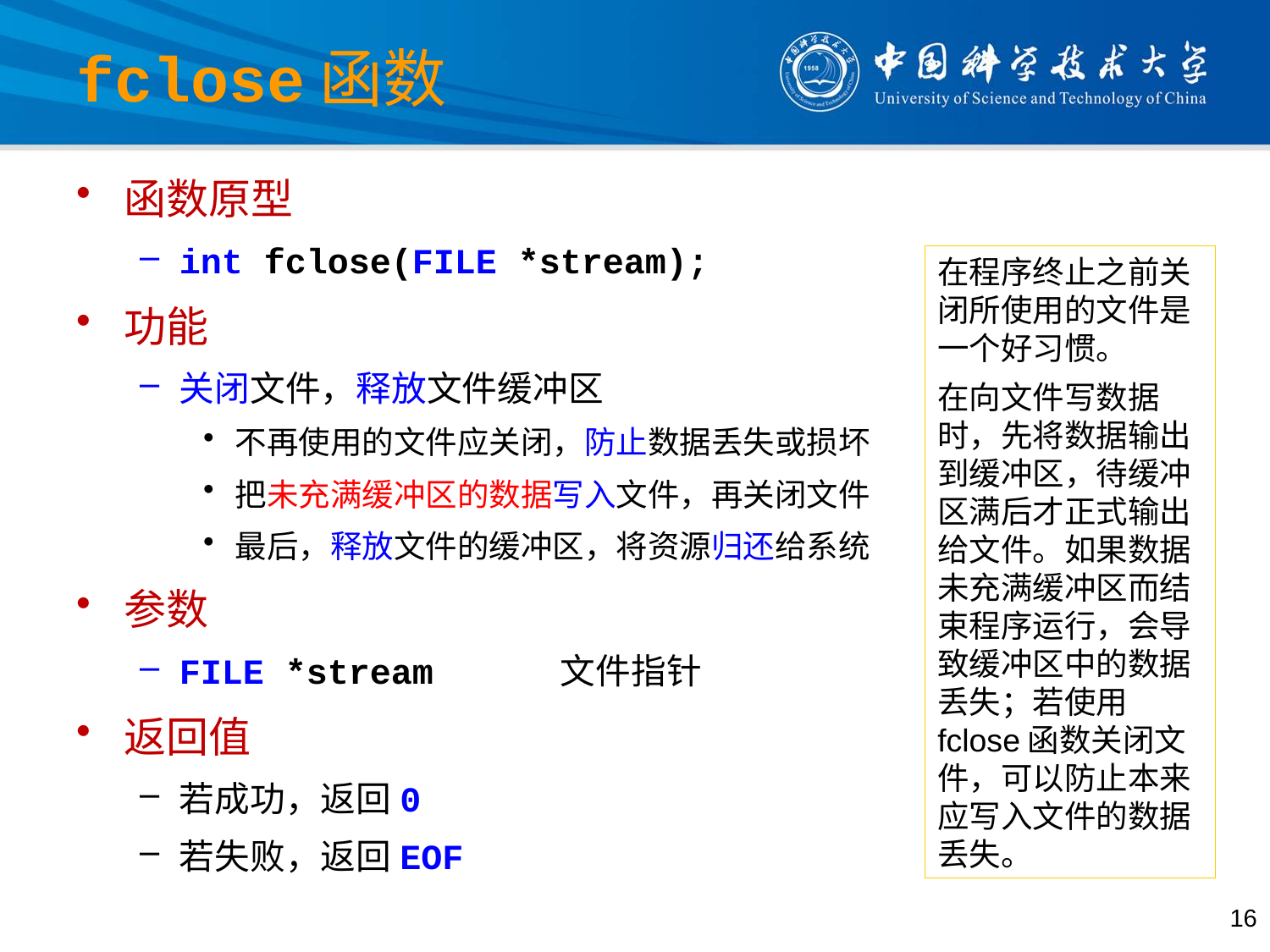

# fclose函数
函数原型
int fclose(FILE *stream);
功能
关闭文件，释放文件缓冲区
不再使用的文件应关闭，防止数据丢失或损坏
把未充满缓冲区的数据写入文件，再关闭文件
最后，释放文件的缓冲区，将资源归还给系统
参数
FILE *stream	文件指针
返回值
若成功，返回0
若失败，返回EOF
在程序终止之前关闭所使用的文件是一个好习惯。
在向文件写数据时，先将数据输出到缓冲区，待缓冲区满后才正式输出给文件。如果数据未充满缓冲区而结束程序运行，会导致缓冲区中的数据丢失；若使用fclose函数关闭文件，可以防止本来应写入文件的数据丢失。
16